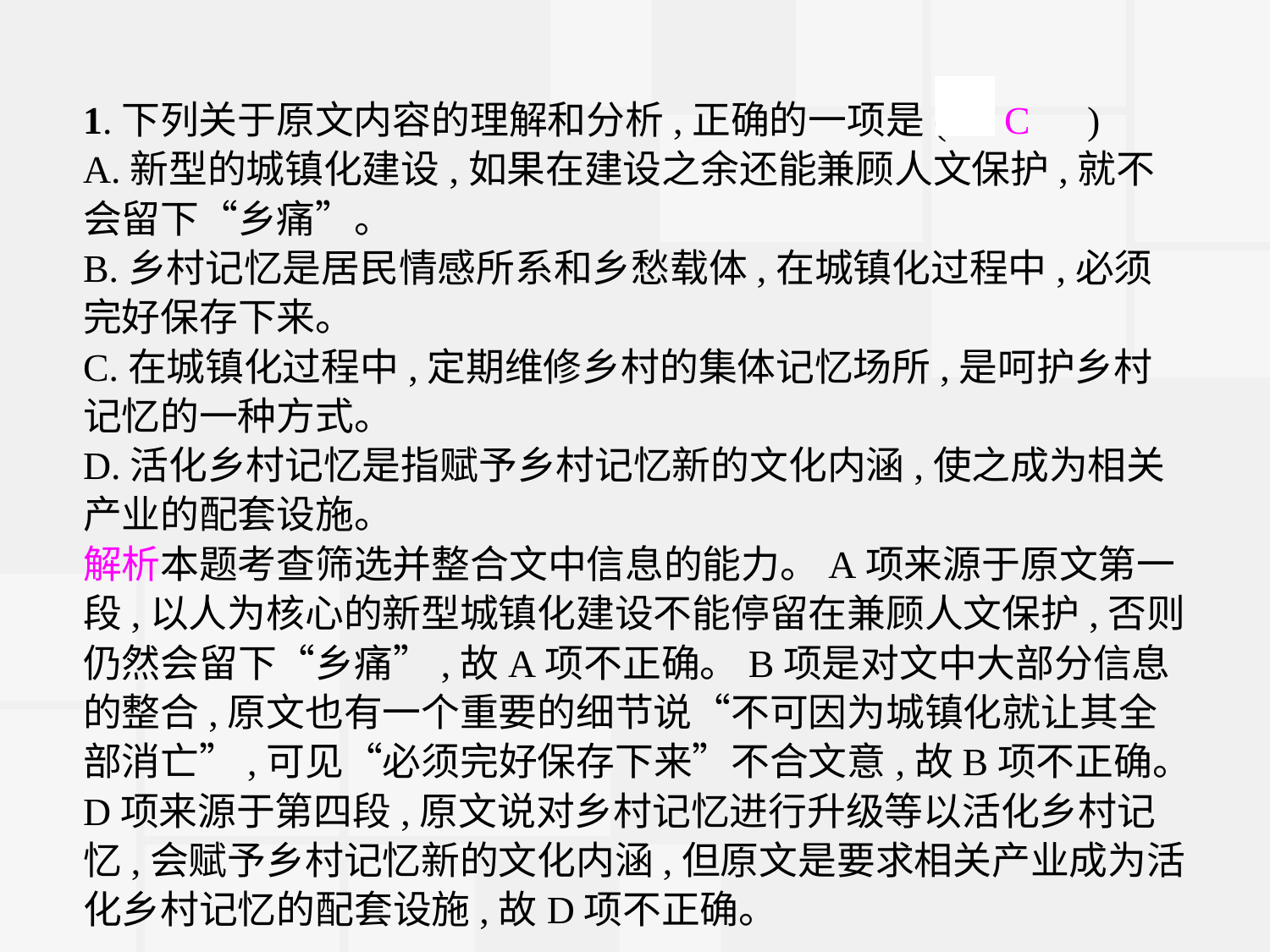

1.下列关于原文内容的理解和分析,正确的一项是(　C　)
A.新型的城镇化建设,如果在建设之余还能兼顾人文保护,就不会留下“乡痛”。
B.乡村记忆是居民情感所系和乡愁载体,在城镇化过程中,必须完好保存下来。
C.在城镇化过程中,定期维修乡村的集体记忆场所,是呵护乡村记忆的一种方式。
D.活化乡村记忆是指赋予乡村记忆新的文化内涵,使之成为相关产业的配套设施。
解析本题考查筛选并整合文中信息的能力。A项来源于原文第一段,以人为核心的新型城镇化建设不能停留在兼顾人文保护,否则仍然会留下“乡痛”,故A项不正确。B项是对文中大部分信息的整合,原文也有一个重要的细节说“不可因为城镇化就让其全部消亡”,可见“必须完好保存下来”不合文意,故B项不正确。D项来源于第四段,原文说对乡村记忆进行升级等以活化乡村记忆,会赋予乡村记忆新的文化内涵,但原文是要求相关产业成为活化乡村记忆的配套设施,故D项不正确。